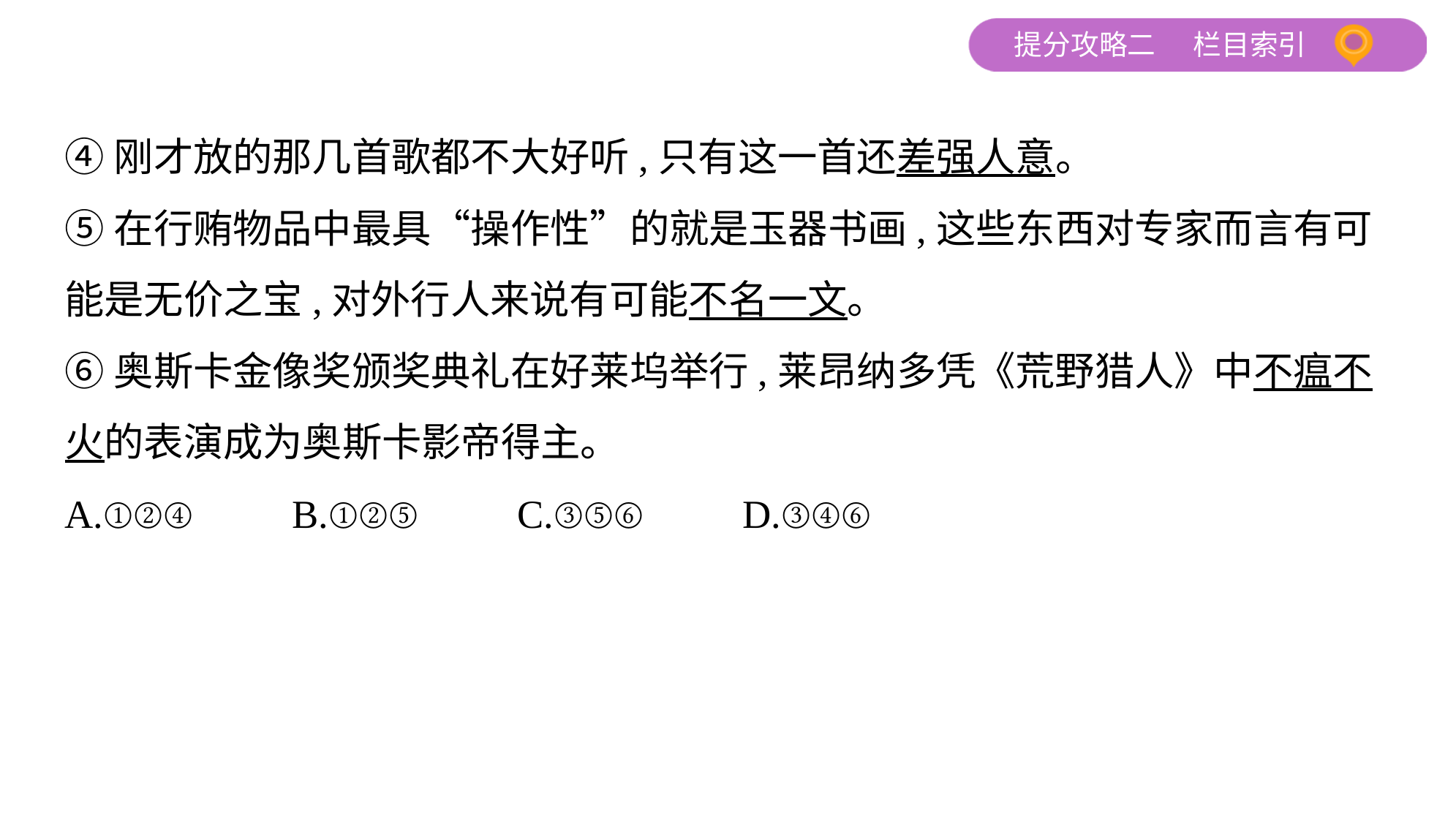

④刚才放的那几首歌都不大好听,只有这一首还差强人意。
⑤在行贿物品中最具“操作性”的就是玉器书画,这些东西对专家而言有可
能是无价之宝,对外行人来说有可能不名一文。
⑥奥斯卡金像奖颁奖典礼在好莱坞举行,莱昂纳多凭《荒野猎人》中不瘟不
火的表演成为奥斯卡影帝得主。
A.①②④　　B.①②⑤　　C.③⑤⑥　　D.③④⑥